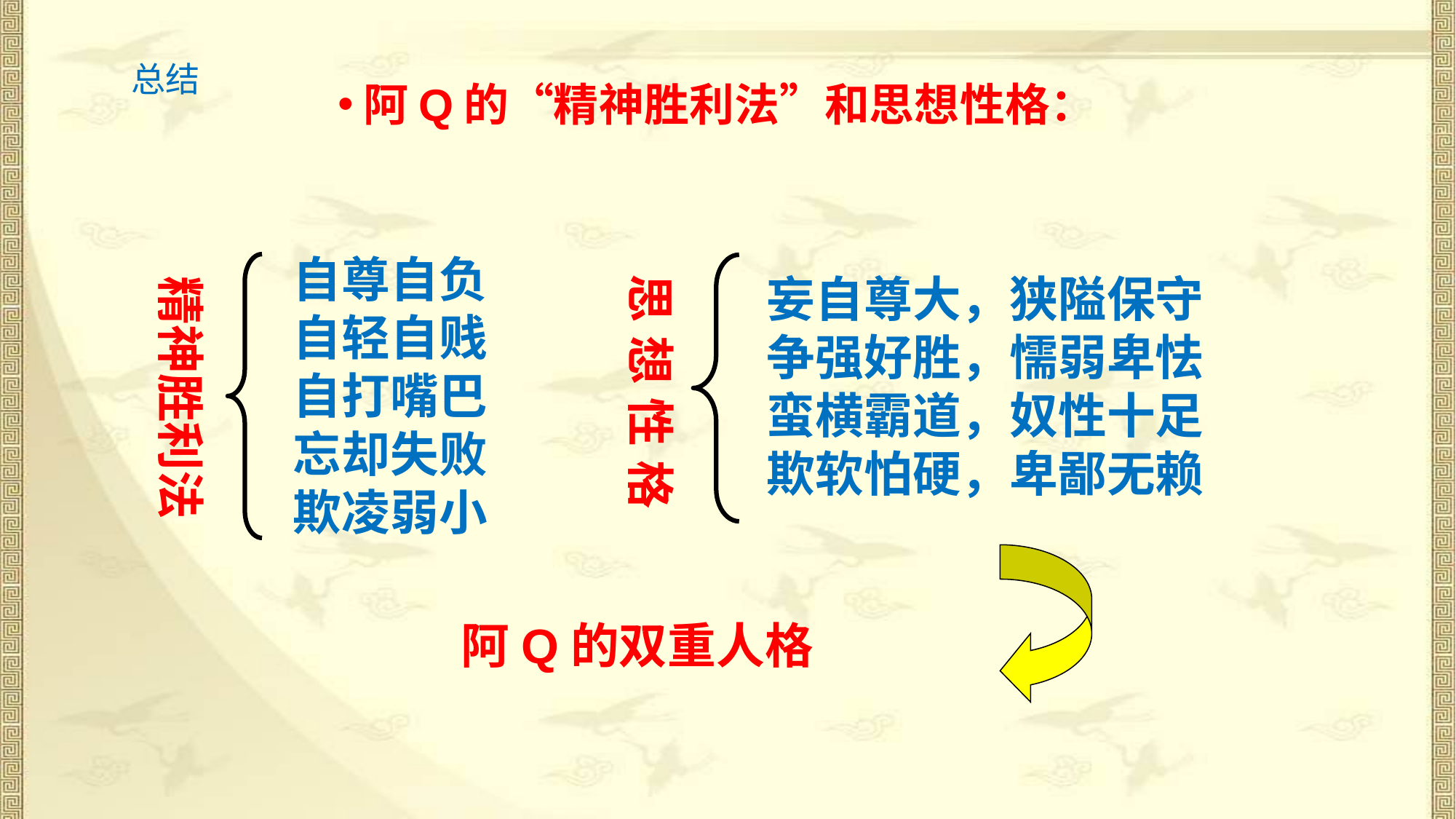

# 总结
阿Q的“精神胜利法”和思想性格：
自尊自负
自轻自贱
自打嘴巴
忘却失败
欺凌弱小

思 想 性 格
妄自尊大，狭隘保守
争强好胜，懦弱卑怯
蛮横霸道，奴性十足
欺软怕硬，卑鄙无赖
精神胜利法

阿Q的双重人格